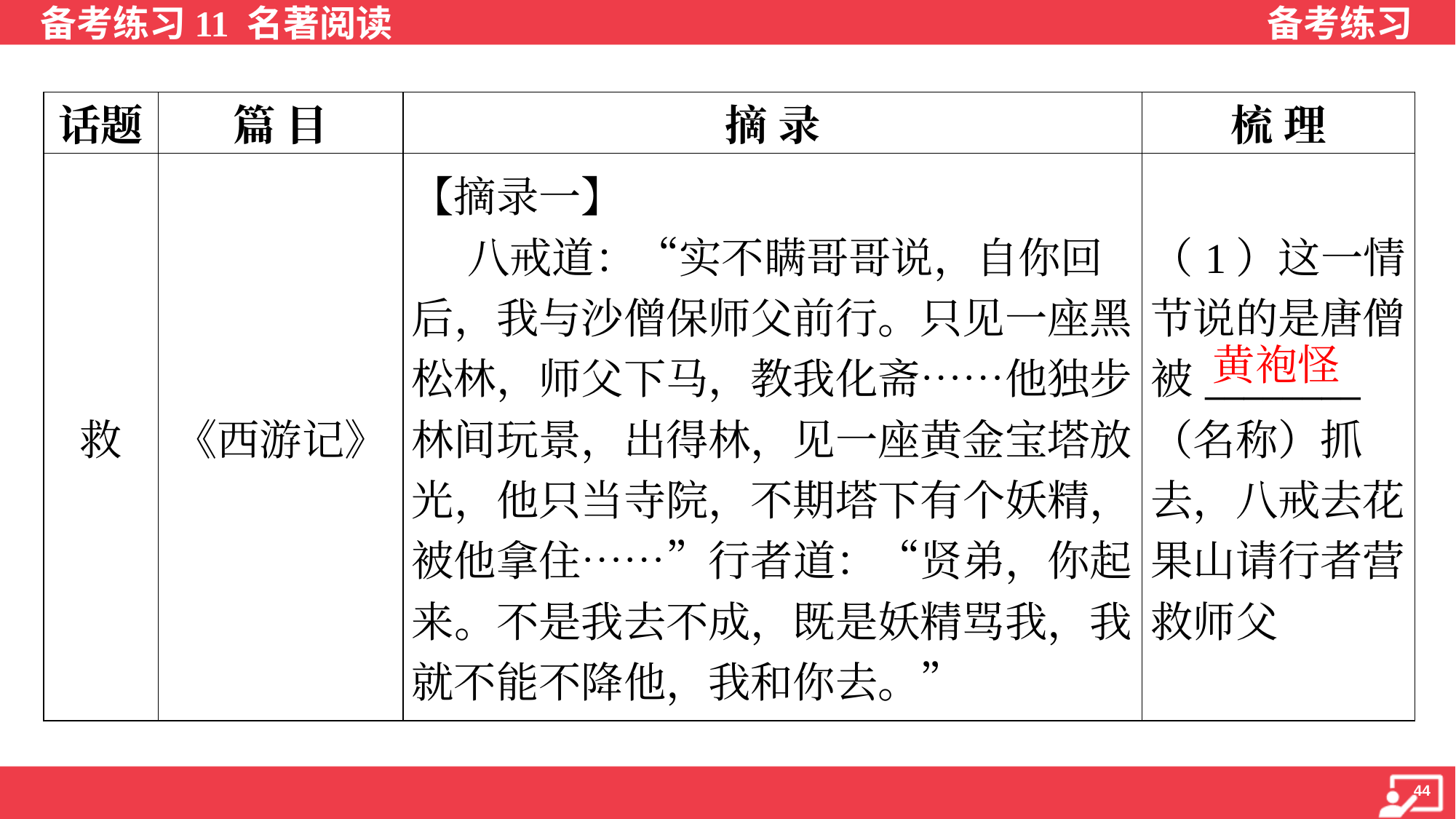

| 话题 | 篇 目 | 摘 录 | 梳 理 |
| --- | --- | --- | --- |
| 救 | 《西游记》 | 【摘录一】 八戒道：“实不瞒哥哥说，自你回后，我与沙僧保师父前行。只见一座黑松林，师父下马，教我化斋……他独步林间玩景，出得林，见一座黄金宝塔放光，他只当寺院，不期塔下有个妖精，被他拿住……”行者道：“贤弟，你起来。不是我去不成，既是妖精骂我，我就不能不降他，我和你去。” | （1）这一情 节说的是唐僧 被\_\_\_\_\_\_\_\_ （名称）抓 去，八戒去花 果山请行者营 救师父 |
黄袍怪